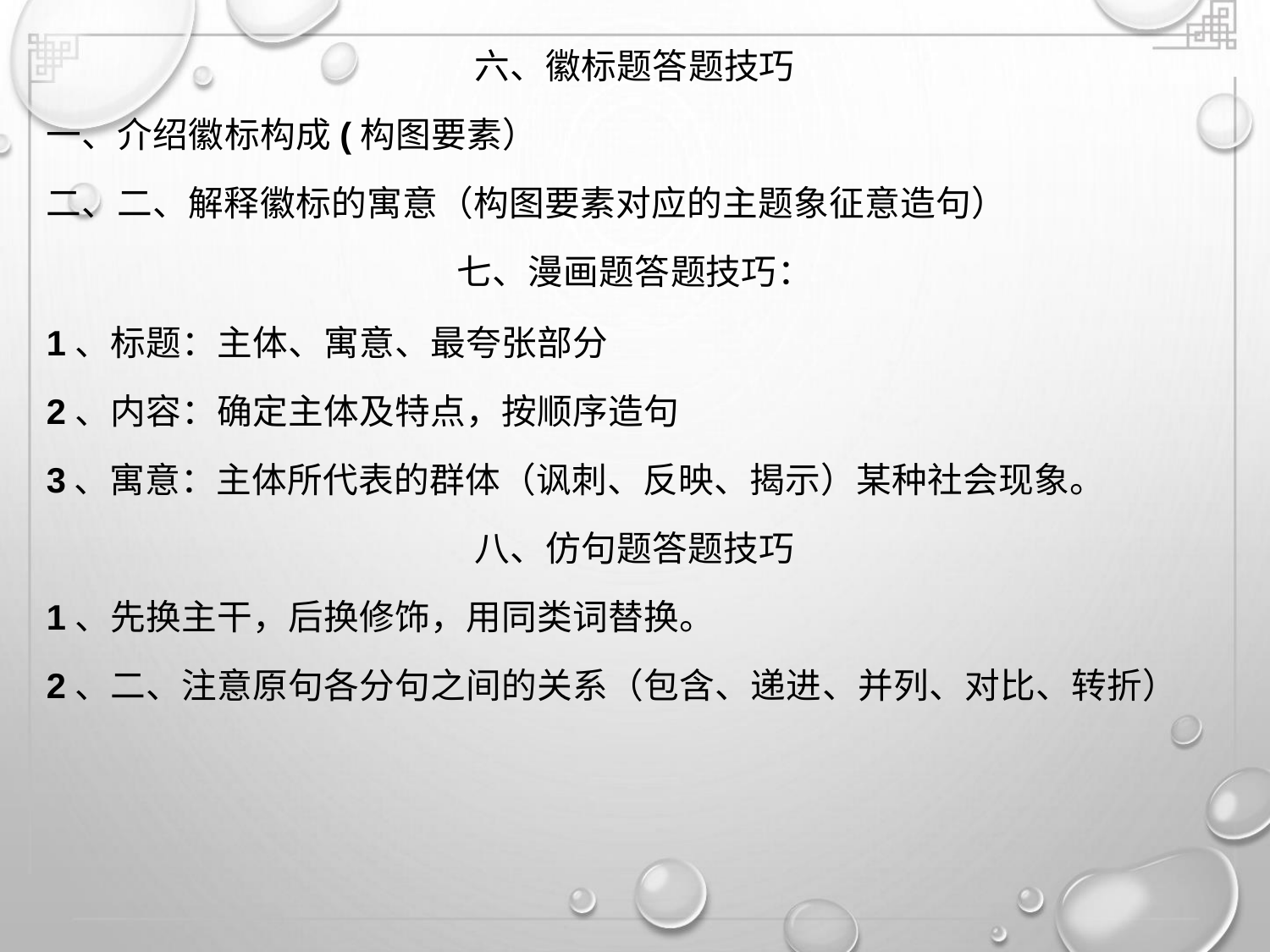

六、徽标题答题技巧
一、介绍徽标构成(构图要素）
二、二、解释徽标的寓意（构图要素对应的主题象征意造句）
七、漫画题答题技巧：
1、标题：主体、寓意、最夸张部分
2、内容：确定主体及特点，按顺序造句
3、寓意：主体所代表的群体（讽刺、反映、揭示）某种社会现象。
八、仿句题答题技巧
1、先换主干，后换修饰，用同类词替换。
2、二、注意原句各分句之间的关系（包含、递进、并列、对比、转折）